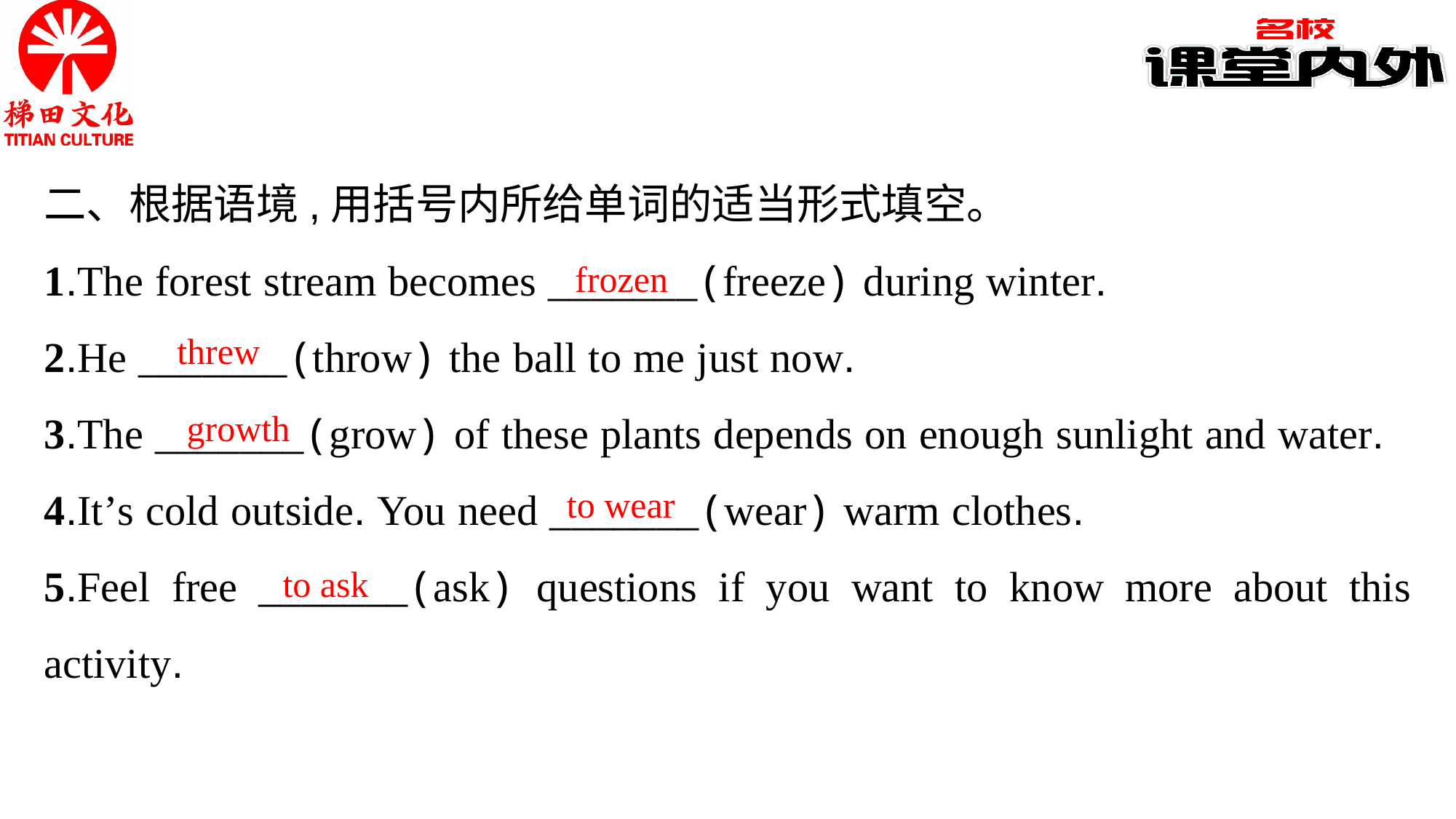

二、根据语境,用括号内所给单词的适当形式填空。
1.The forest stream becomes _______(freeze) during winter.
2.He _______(throw) the ball to me just now.
3.The _______(grow) of these plants depends on enough sunlight and water.
4.It’s cold outside. You need _______(wear) warm clothes.
5.Feel free _______(ask) questions if you want to know more about this activity.
frozen
threw
growth
to wear
to ask